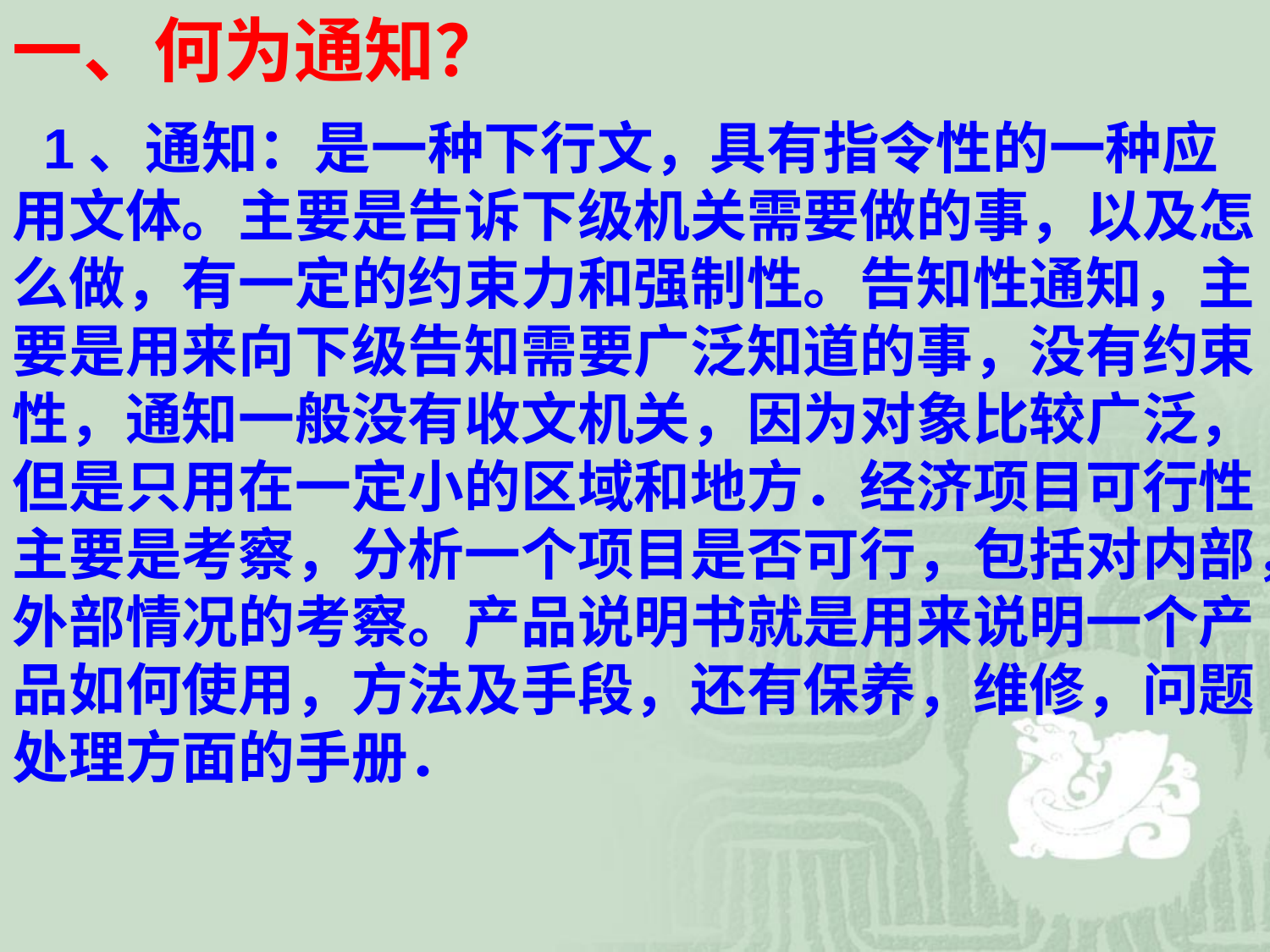

一、何为通知？
  1、通知：是一种下行文，具有指令性的一种应用文体。主要是告诉下级机关需要做的事，以及怎么做，有一定的约束力和强制性。告知性通知，主要是用来向下级告知需要广泛知道的事，没有约束性，通知一般没有收文机关，因为对象比较广泛，但是只用在一定小的区域和地方．经济项目可行性主要是考察，分析一个项目是否可行，包括对内部，外部情况的考察。产品说明书就是用来说明一个产品如何使用，方法及手段，还有保养，维修，问题处理方面的手册．